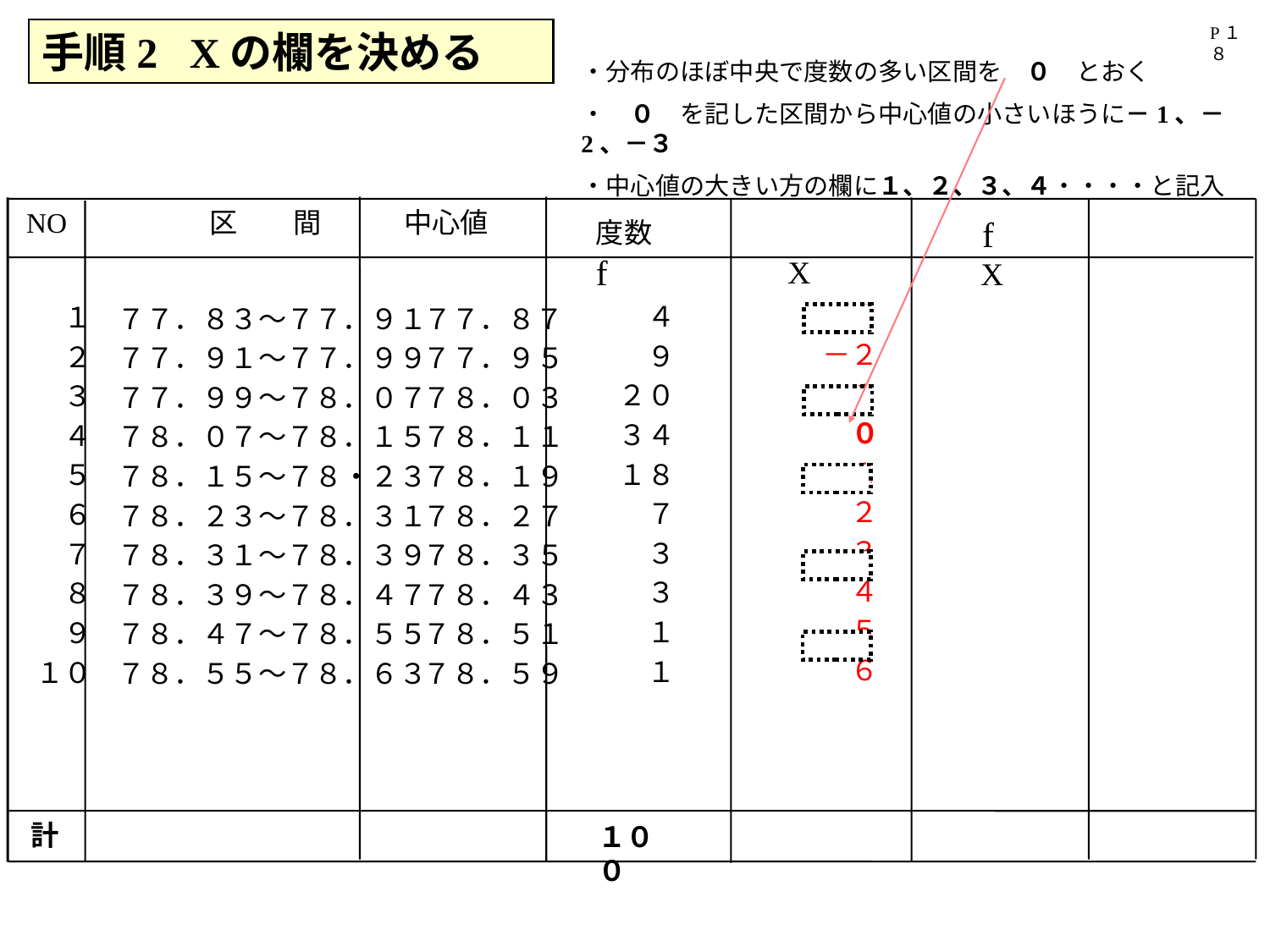

P１８
手順2   Xの欄を決める
・分布のほぼ中央で度数の多い区間を　０　とおく
・　０　を記した区間から中心値の小さいほうに－1、－2、－３
・中心値の大きい方の欄に１、２、３、４・・・・と記入

NO
　　　　区　　間
　中心値

度数　f
１００
f
　X

　X
　　４
　　９
　２０
　３４
　１８
　　７
　　３
　　３
　　１
　　１
　１
　２
　３
　４
　５
　６
　７
　８
　９
１０
　７７．８３～７７．９１
　７７．９１～７７．９９
　７７．９９～７８．０７
　７８．０７～７８．１５
　７８．１５～７８・２３
　７８．２３～７８．３１
　７８．３１～７８．３９
　７８．３９～７８．４７
　７８．４７～７８．５５
　７８．５５～７８．６３
　７７．８７
　７７．９５
　７８．０３
　７８．１１
　７８．１９
　７８．２７
　７８．３５
　７８．４３
　７８．５１
　７８．５９
計
　－３
　－２
　－１
　　０
　　１
　　２
　　３
　　４
　　５
　　６